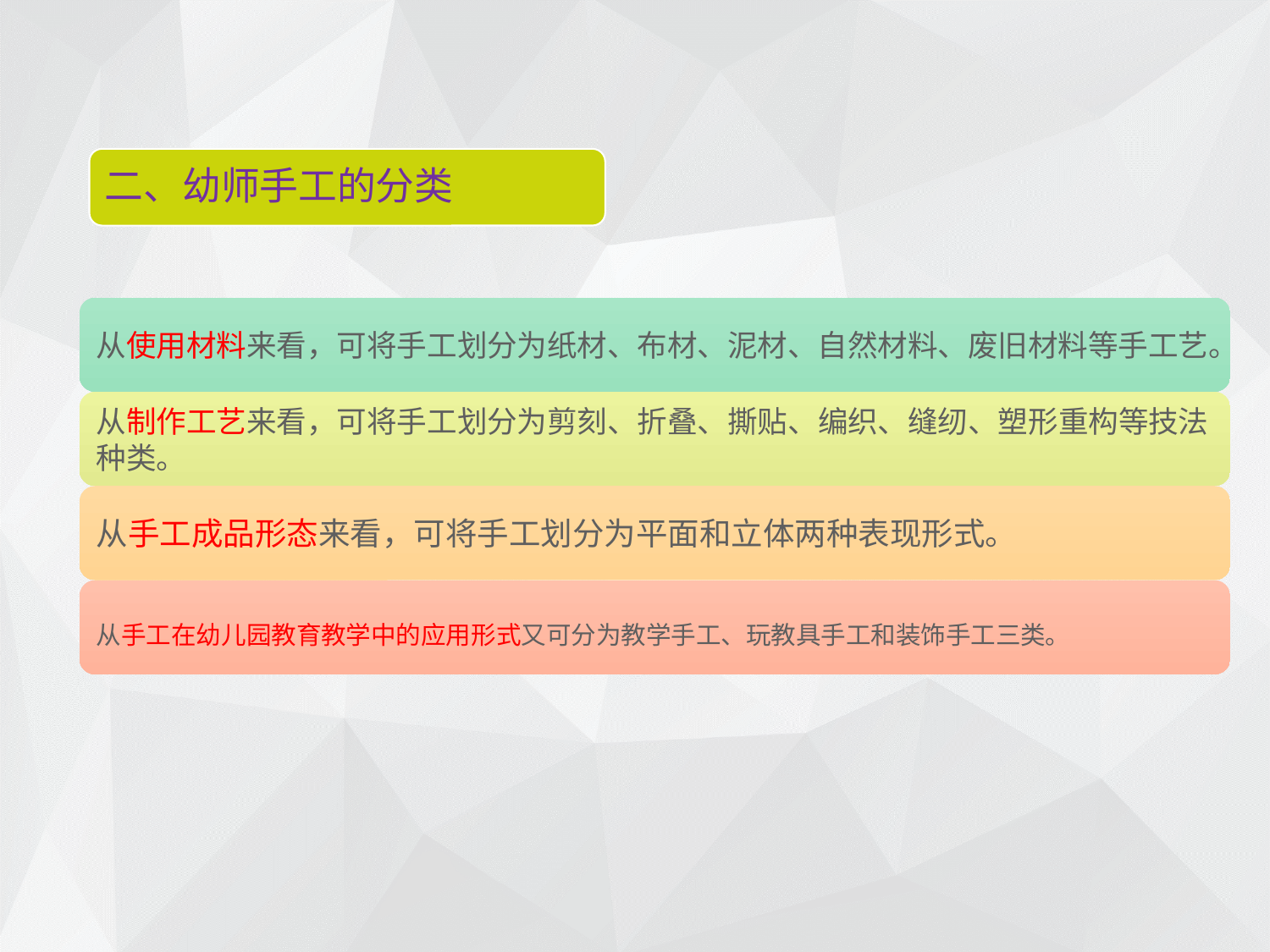

二、幼师手工的分类
从使用材料来看，可将手工划分为纸材、布材、泥材、自然材料、废旧材料等手工艺。
从制作工艺来看，可将手工划分为剪刻、折叠、撕贴、编织、缝纫、塑形重构等技法种类。
从手工成品形态来看，可将手工划分为平面和立体两种表现形式。
从手工在幼儿园教育教学中的应用形式又可分为教学手工、玩教具手工和装饰手工三类。